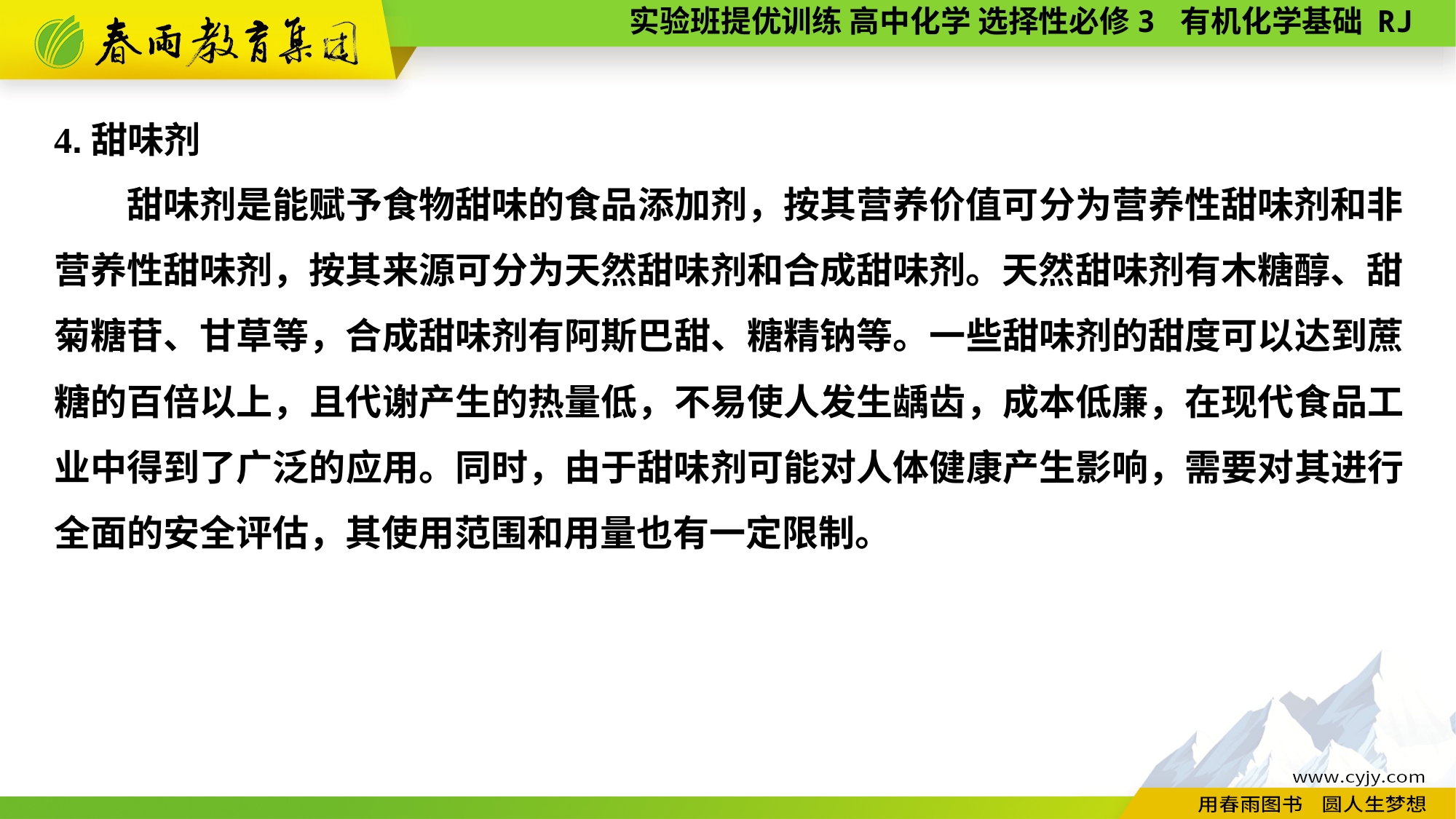

4.甜味剂
甜味剂是能赋予食物甜味的食品添加剂，按其营养价值可分为营养性甜味剂和非营养性甜味剂，按其来源可分为天然甜味剂和合成甜味剂。天然甜味剂有木糖醇、甜菊糖苷、甘草等，合成甜味剂有阿斯巴甜、糖精钠等。一些甜味剂的甜度可以达到蔗糖的百倍以上，且代谢产生的热量低，不易使人发生龋齿，成本低廉，在现代食品工业中得到了广泛的应用。同时，由于甜味剂可能对人体健康产生影响，需要对其进行全面的安全评估，其使用范围和用量也有一定限制。